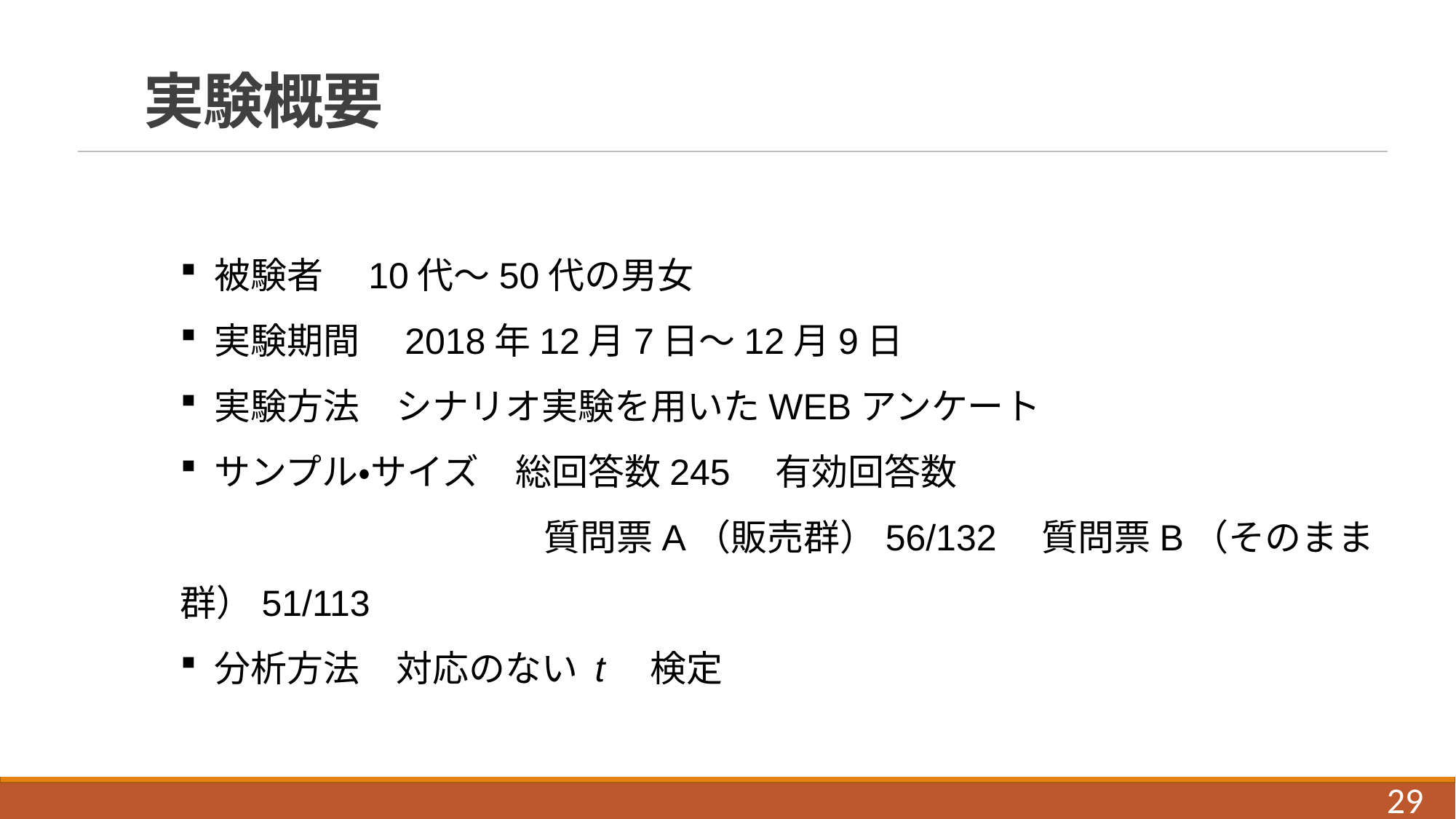

# 実験概要
被験者　10代～50代の男女
実験期間　2018年12月7日～12月9日
実験方法　シナリオ実験を用いたWEBアンケート
サンプル・サイズ　総回答数245　有効回答数
　　　　　　　　　　質問票A（販売群）56/132　質問票B（そのまま群）51/113
分析方法　対応のない t　検定
29